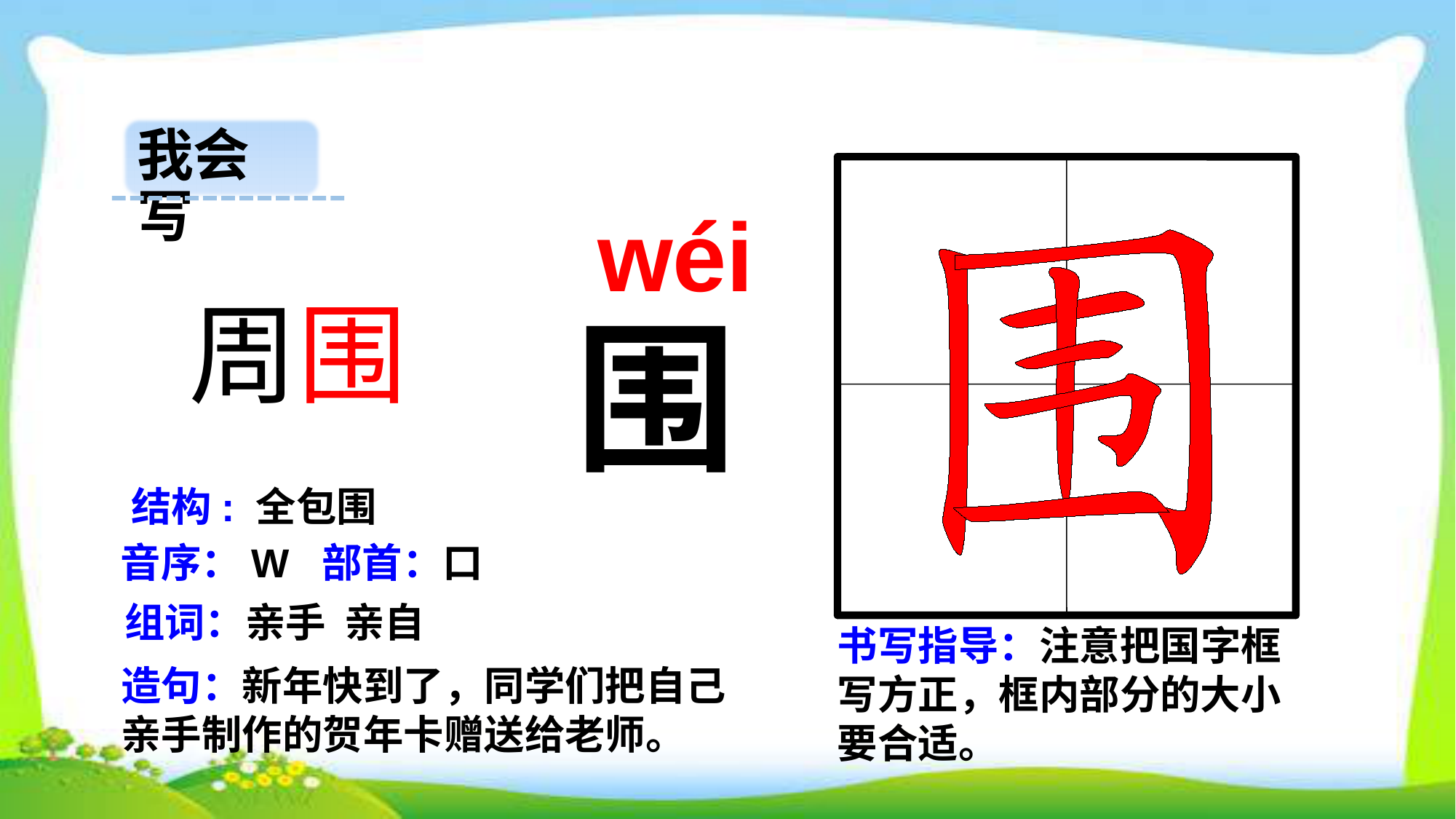

我会写

  wéi

 周围
围

结构: 全包围

音序：W  部首：口

组词：亲手  亲自
书写指导：注意把国字框写方正，框内部分的大小要合适。

造句：新年快到了，同学们把自己亲手制作的贺年卡赠送给老师。